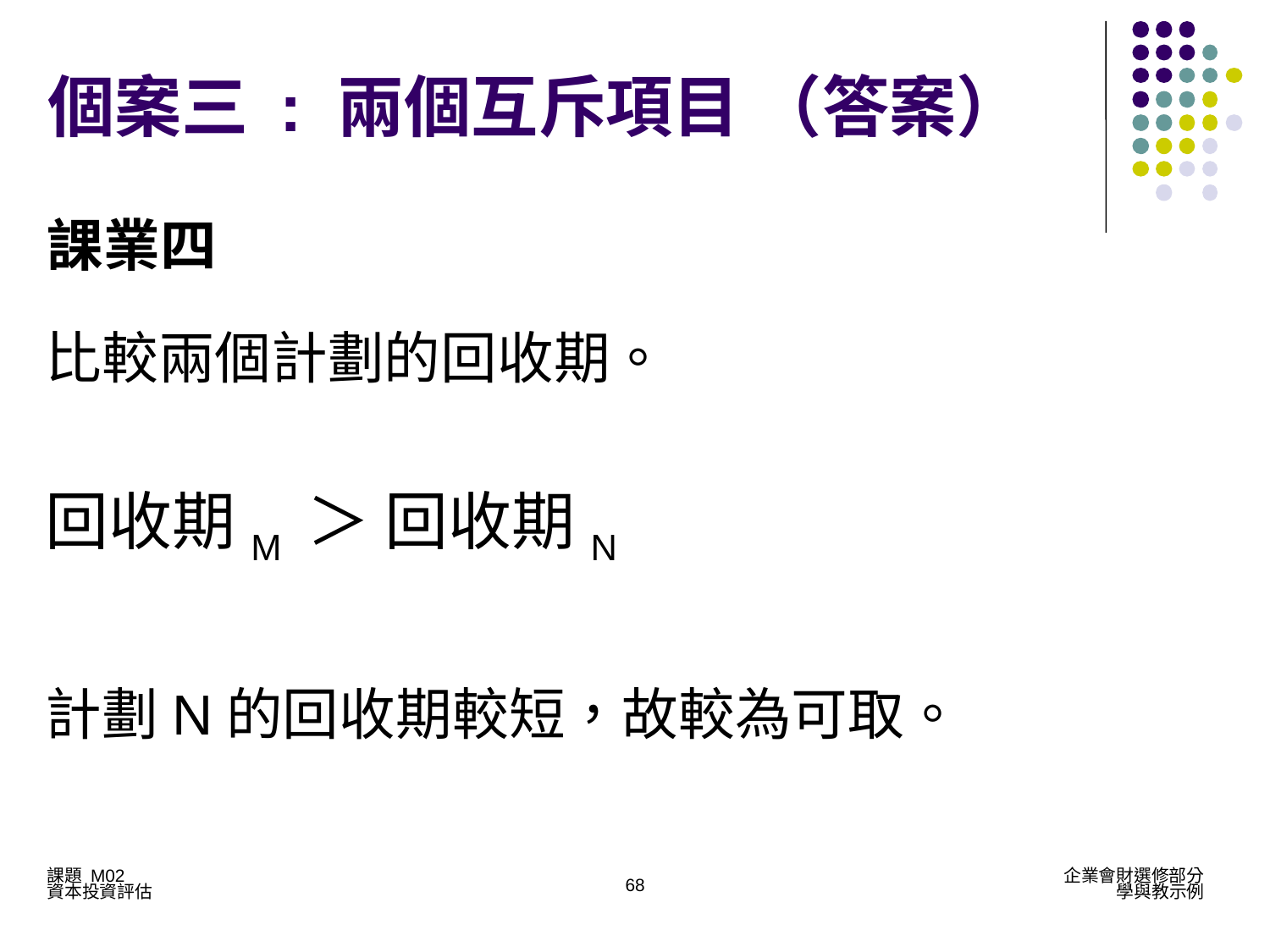

個案三 : 兩個互斥項目 （答案）
課業四
比較兩個計劃的回收期。

回收期M ＞ 回收期N

計劃N的回收期較短，故較為可取。

68